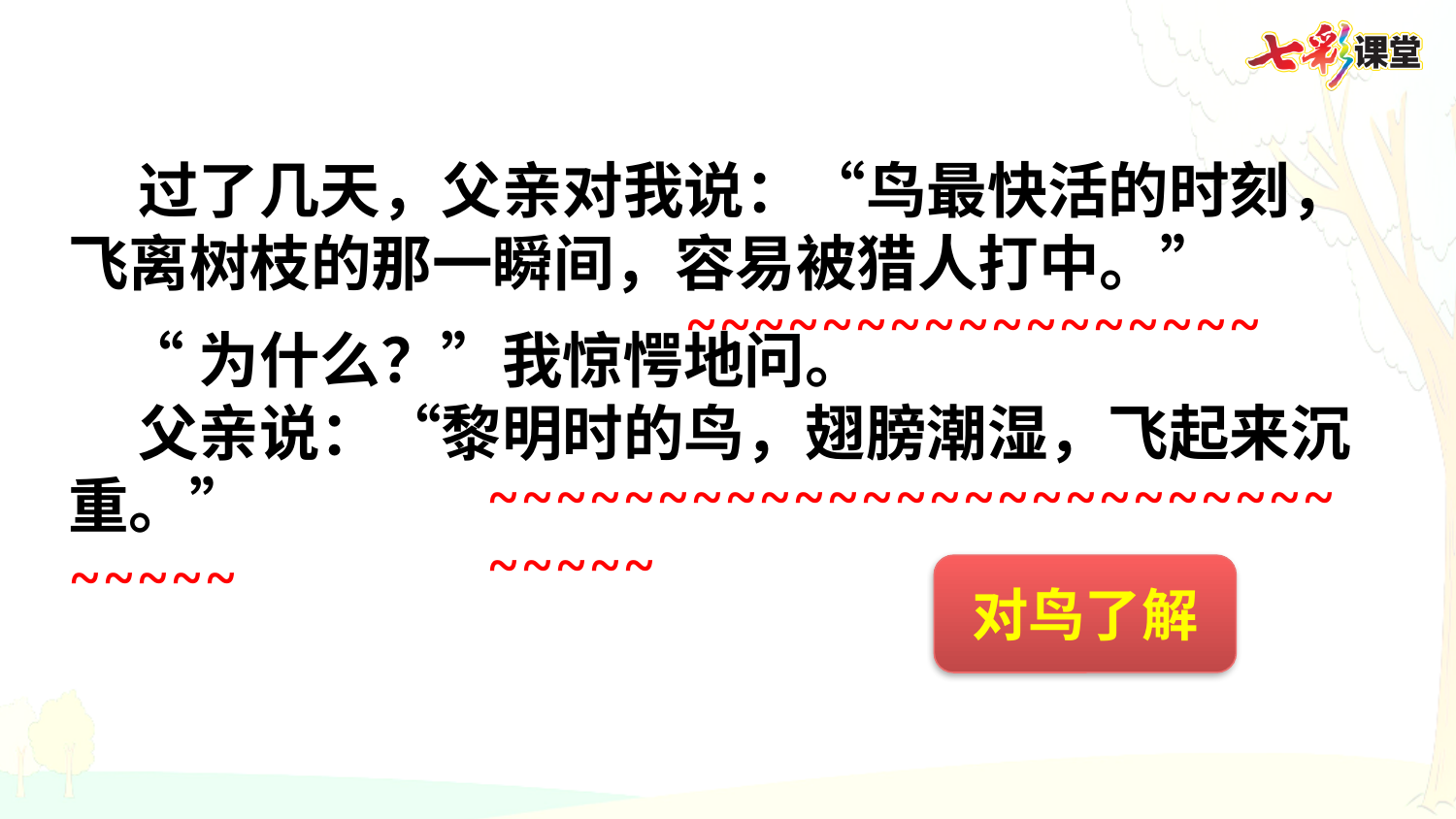

过了几天，父亲对我说：“鸟最快活的时刻，飞离树枝的那一瞬间，容易被猎人打中。”
    “为什么？”我惊愕地问。
    父亲说：“黎明时的鸟，翅膀潮湿，飞起来沉重。”
~~~~~~~~~~~~~~~~~
~~~~~~~~~~~~~~~~~~~~~~~~~~~~~~
~~~~~
对鸟了解